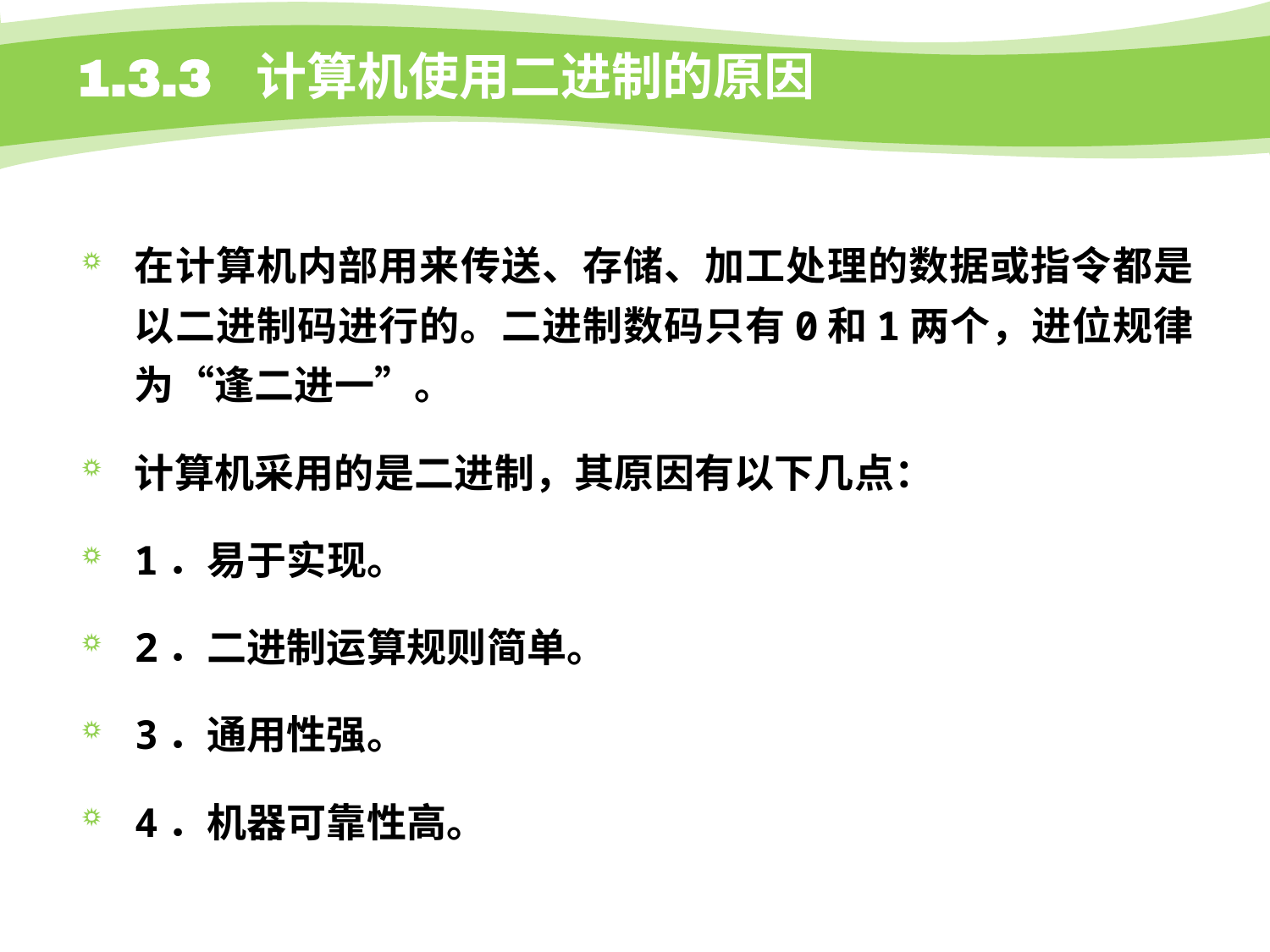

# 1.3.3  计算机使用二进制的原因
在计算机内部用来传送、存储、加工处理的数据或指令都是以二进制码进行的。二进制数码只有0和1两个，进位规律为“逢二进一”。
计算机采用的是二进制，其原因有以下几点：
1．易于实现。
2．二进制运算规则简单。
3．通用性强。
4．机器可靠性高。